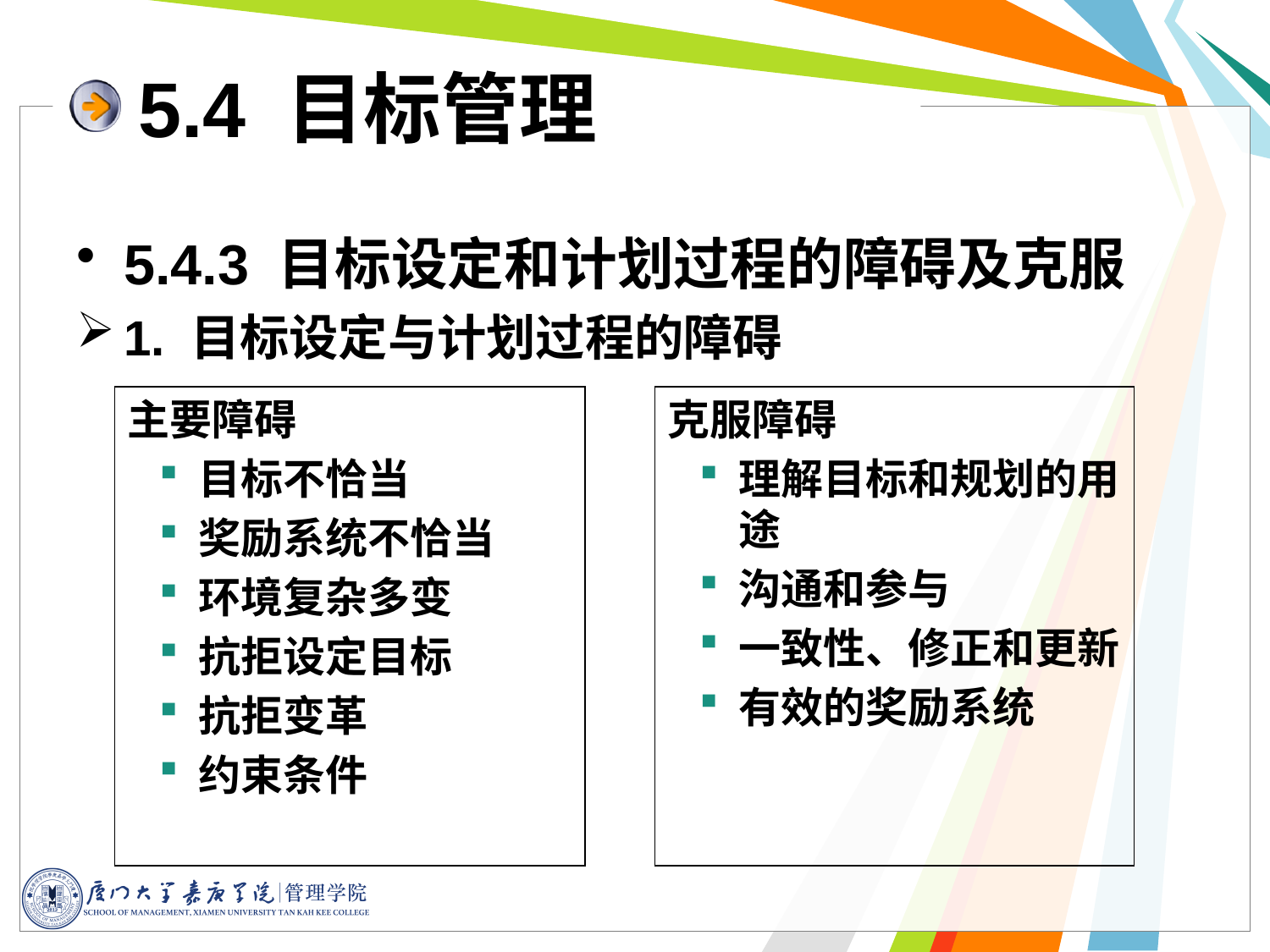

5.4 目标管理
5.4.3 目标设定和计划过程的障碍及克服
1. 目标设定与计划过程的障碍
主要障碍
目标不恰当
奖励系统不恰当
环境复杂多变
抗拒设定目标
抗拒变革
约束条件
克服障碍
理解目标和规划的用途
沟通和参与
一致性、修正和更新
有效的奖励系统